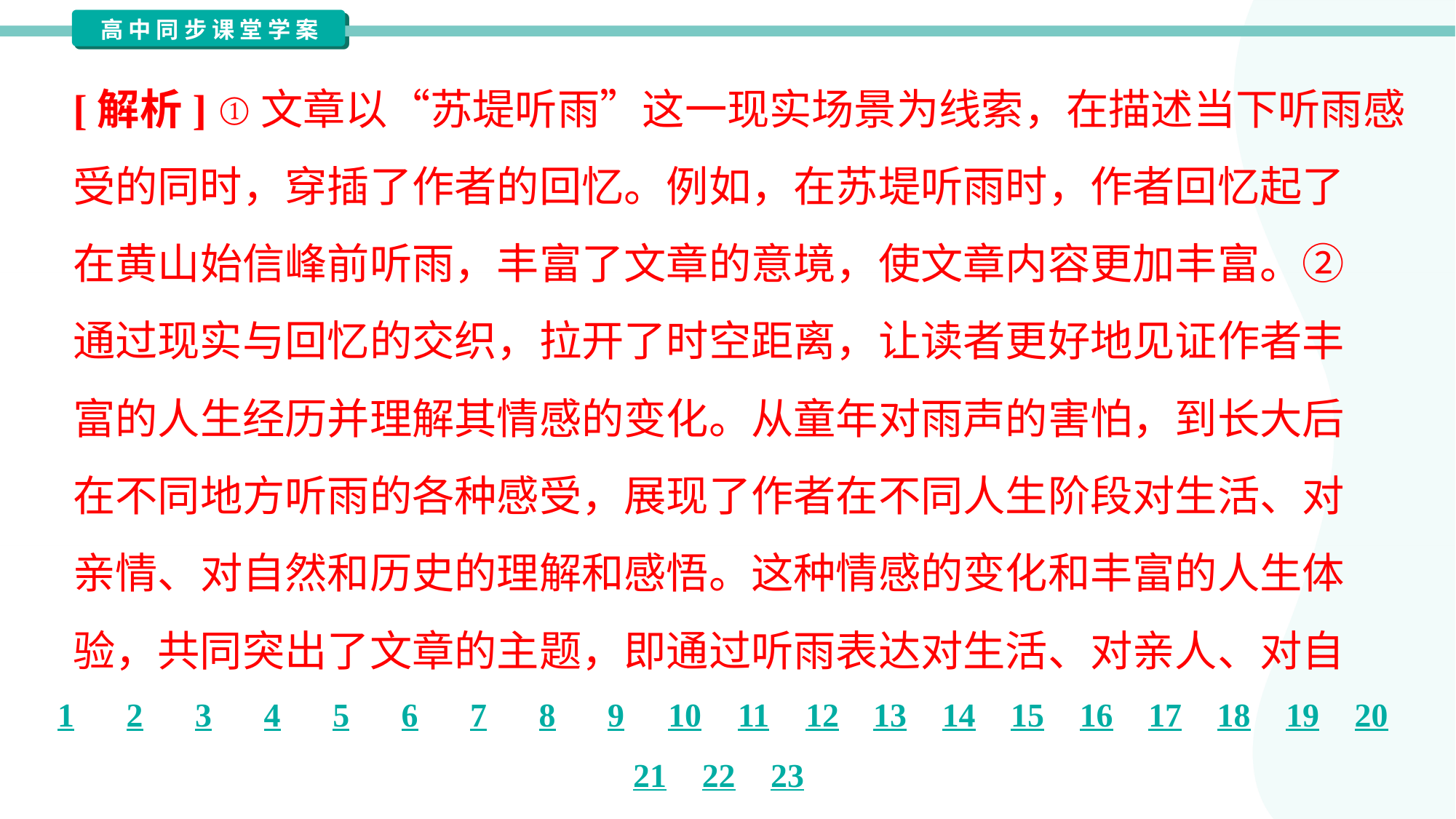

[解析] ①文章以“苏堤听雨”这一现实场景为线索，在描述当下听雨感
受的同时，穿插了作者的回忆。例如，在苏堤听雨时，作者回忆起了
在黄山始信峰前听雨，丰富了文章的意境，使文章内容更加丰富。②
通过现实与回忆的交织，拉开了时空距离，让读者更好地见证作者丰
富的人生经历并理解其情感的变化。从童年对雨声的害怕，到长大后
在不同地方听雨的各种感受，展现了作者在不同人生阶段对生活、对
亲情、对自然和历史的理解和感悟。这种情感的变化和丰富的人生体
验，共同突出了文章的主题，即通过听雨表达对生活、对亲人、对自